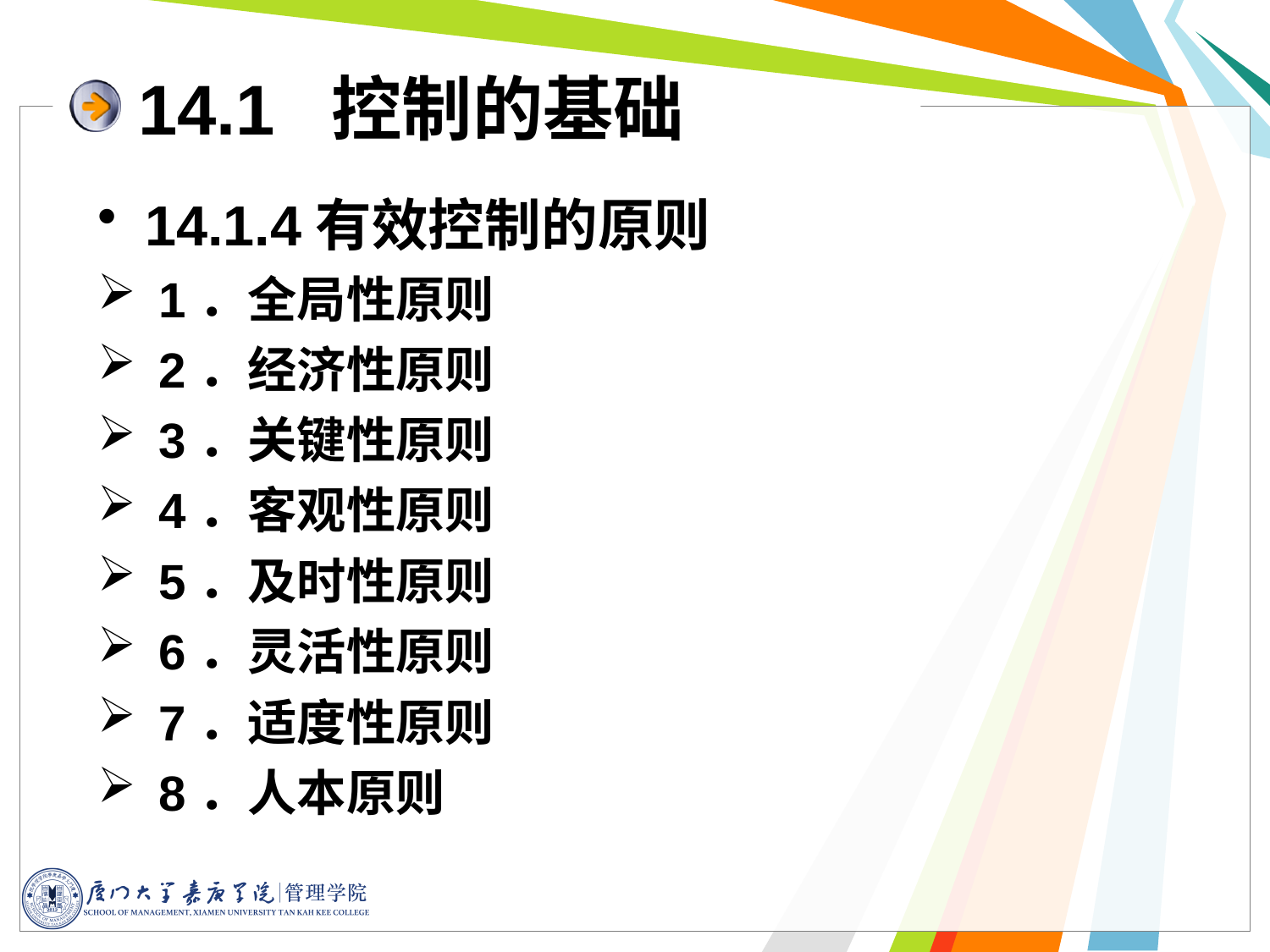

14.1  控制的基础
14.1.4有效控制的原则
 1．全局性原则
 2．经济性原则
 3．关键性原则
 4．客观性原则
 5．及时性原则
 6．灵活性原则
 7．适度性原则
 8．人本原则